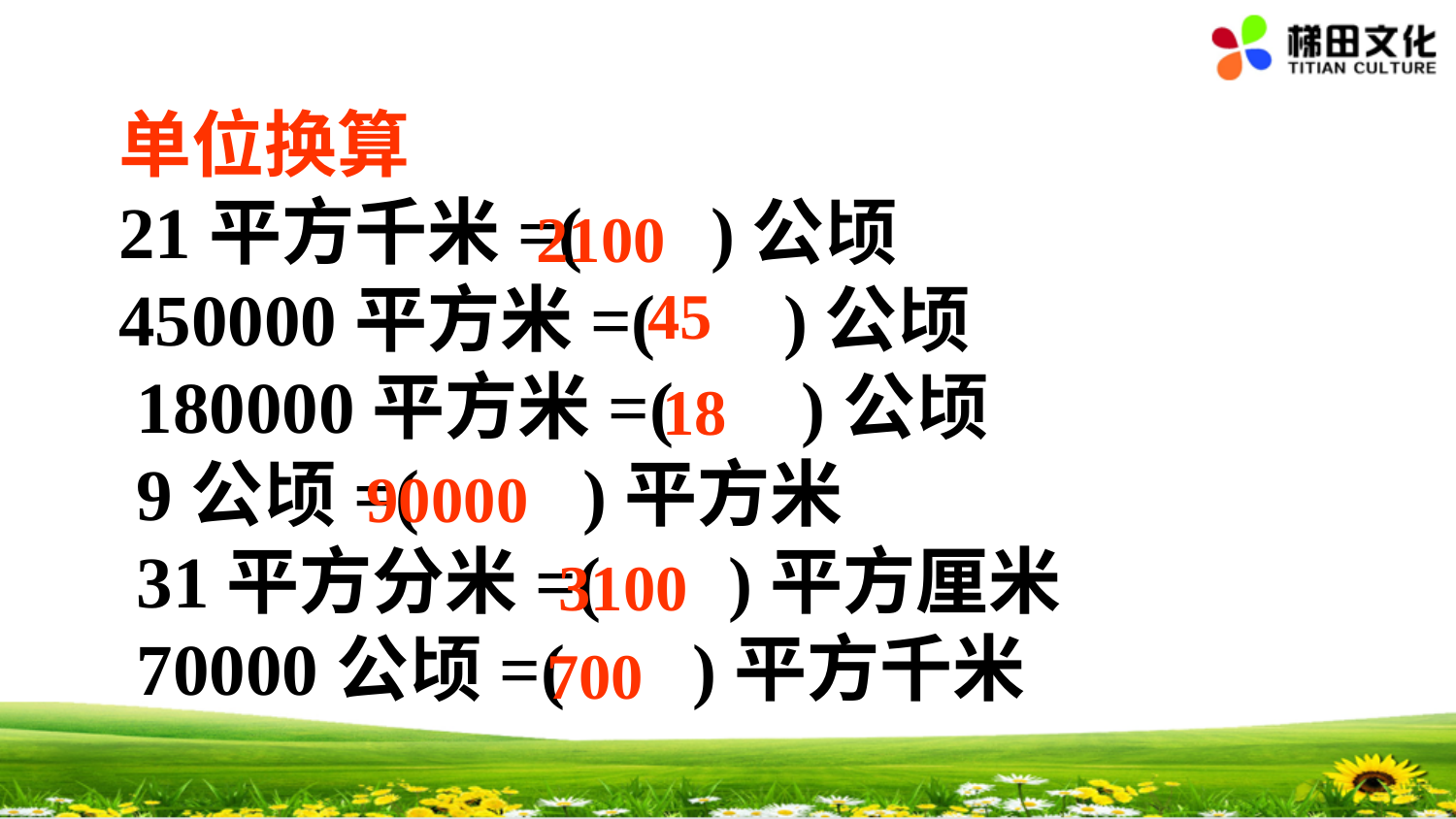

单位换算
21平方千米=(       )公顷
450000平方米=(       )公顷
 180000平方米=(       )公顷
 9公顷=(         )平方米
 31平方分米=(       )平方厘米
 70000公顷=(       )平方千米
2100
45
18
90000
3100
700